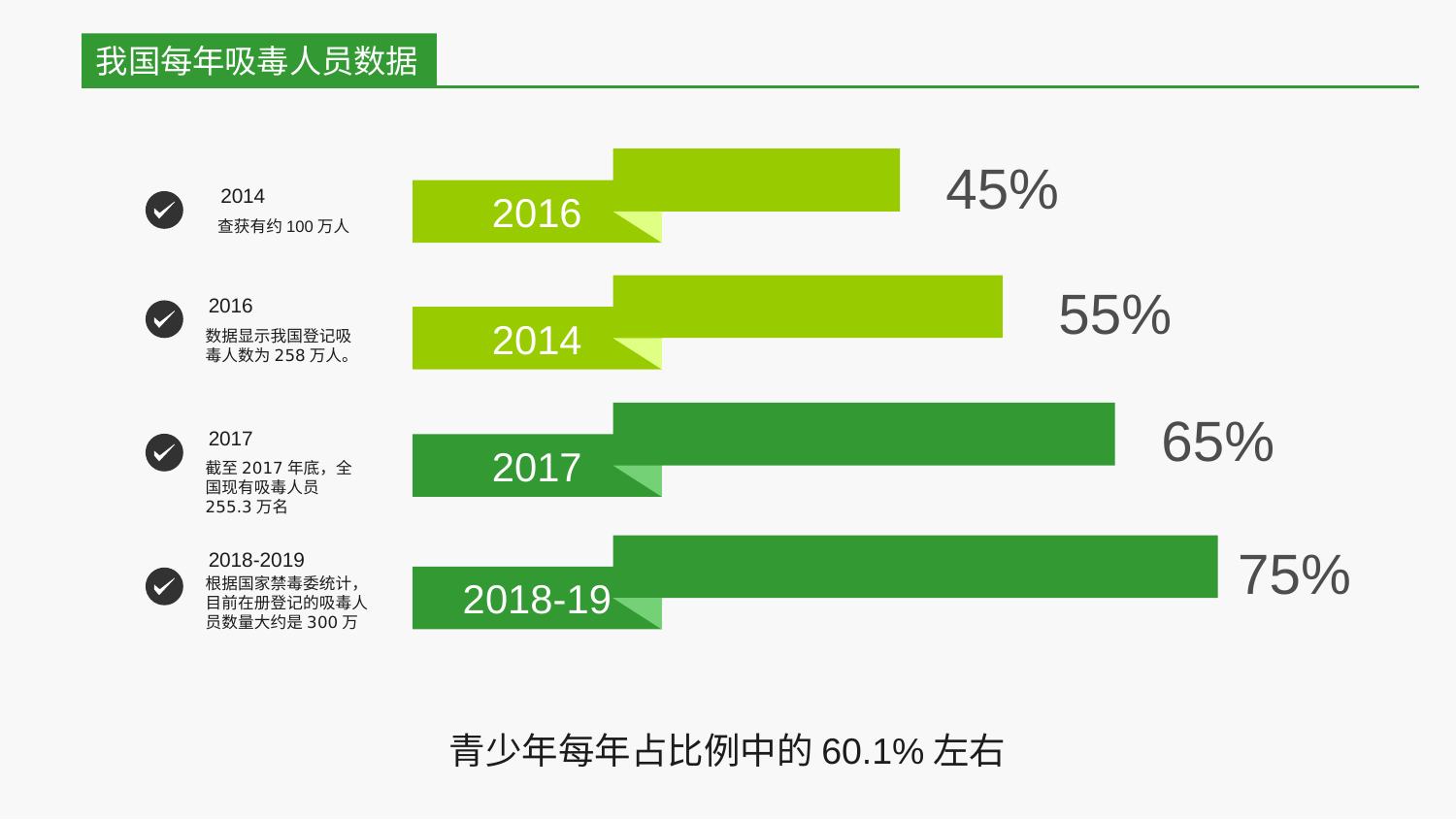

我国每年吸毒人员数据
45%

2016

2014
查获有约100万人

55%

2014

2016
数据显示我国登记吸毒人数为258万人。

65%

2017

2017
截至2017年底，全国现有吸毒人员255.3万名

75%

2018-19

2018-2019
根据国家禁毒委统计，目前在册登记的吸毒人员数量大约是300万

青少年每年占比例中的60.1%左右